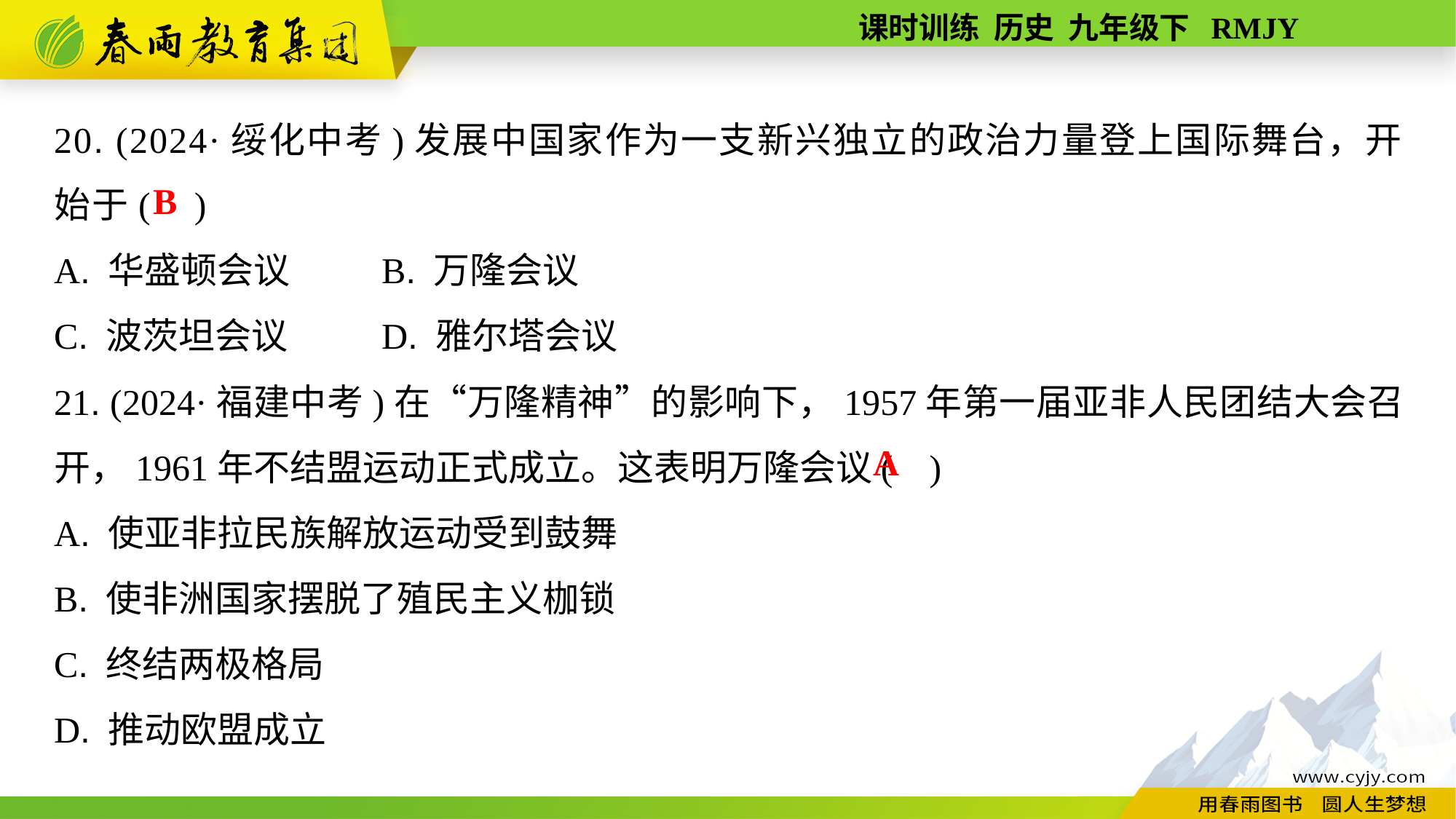

20. (2024·绥化中考)发展中国家作为一支新兴独立的政治力量登上国际舞台，开始于(    )
A. 华盛顿会议	B. 万隆会议
C. 波茨坦会议	D. 雅尔塔会议
21. (2024·福建中考)在“万隆精神”的影响下，1957年第一届亚非人民团结大会召开，1961年不结盟运动正式成立。这表明万隆会议(    )
A. 使亚非拉民族解放运动受到鼓舞
B. 使非洲国家摆脱了殖民主义枷锁
C. 终结两极格局
D. 推动欧盟成立
B
A